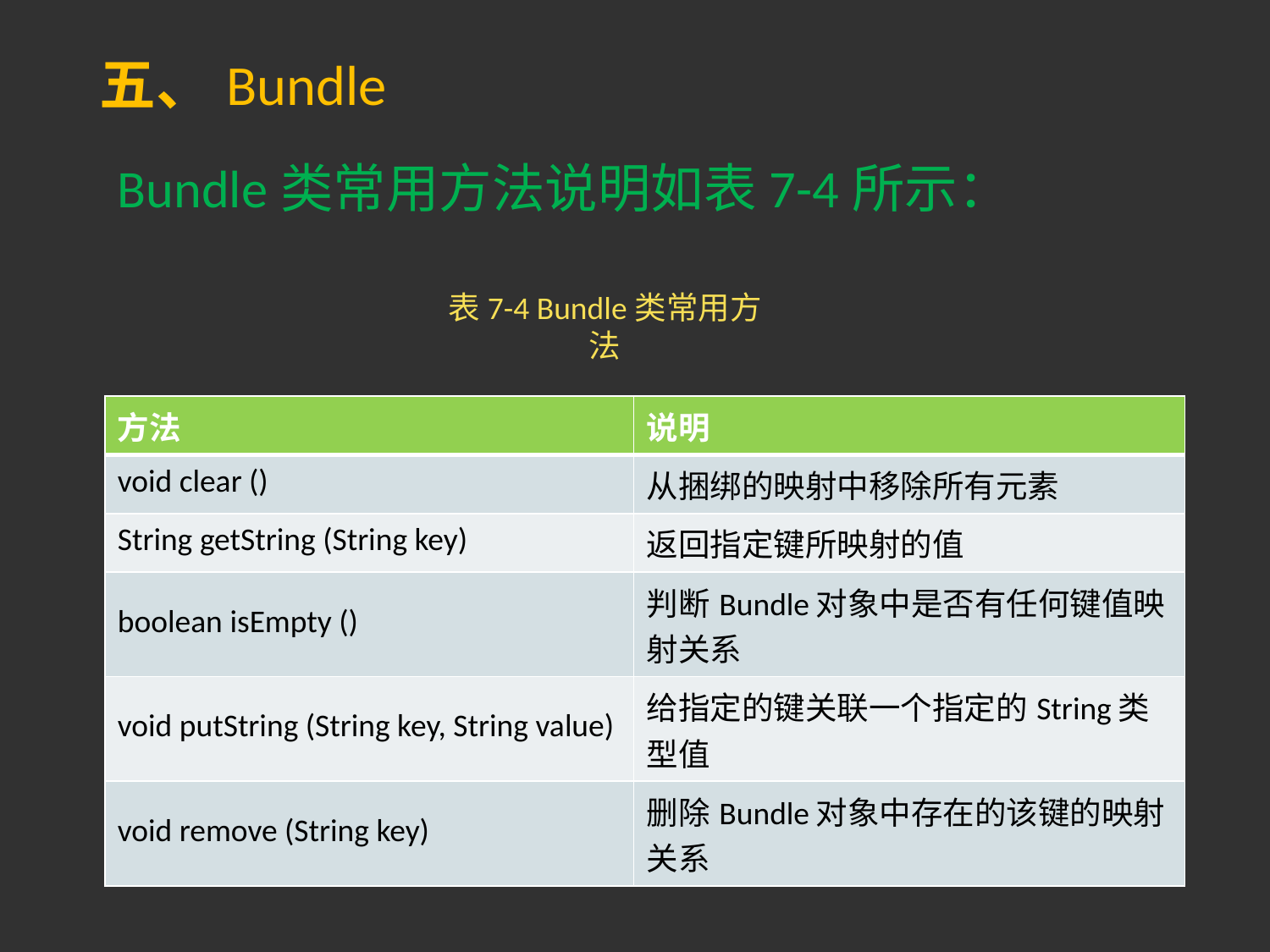

# 五、Bundle
Bundle类常用方法说明如表7-4所示：

表7-4 Bundle类常用方法
| 方法 | 说明 |
| --- | --- |
| void clear () | 从捆绑的映射中移除所有元素 |
| String getString (String key) | 返回指定键所映射的值 |
| boolean isEmpty () | 判断Bundle对象中是否有任何键值映射关系 |
| void putString (String key, String value) | 给指定的键关联一个指定的String类型值 |
| void remove (String key) | 删除Bundle对象中存在的该键的映射关系 |